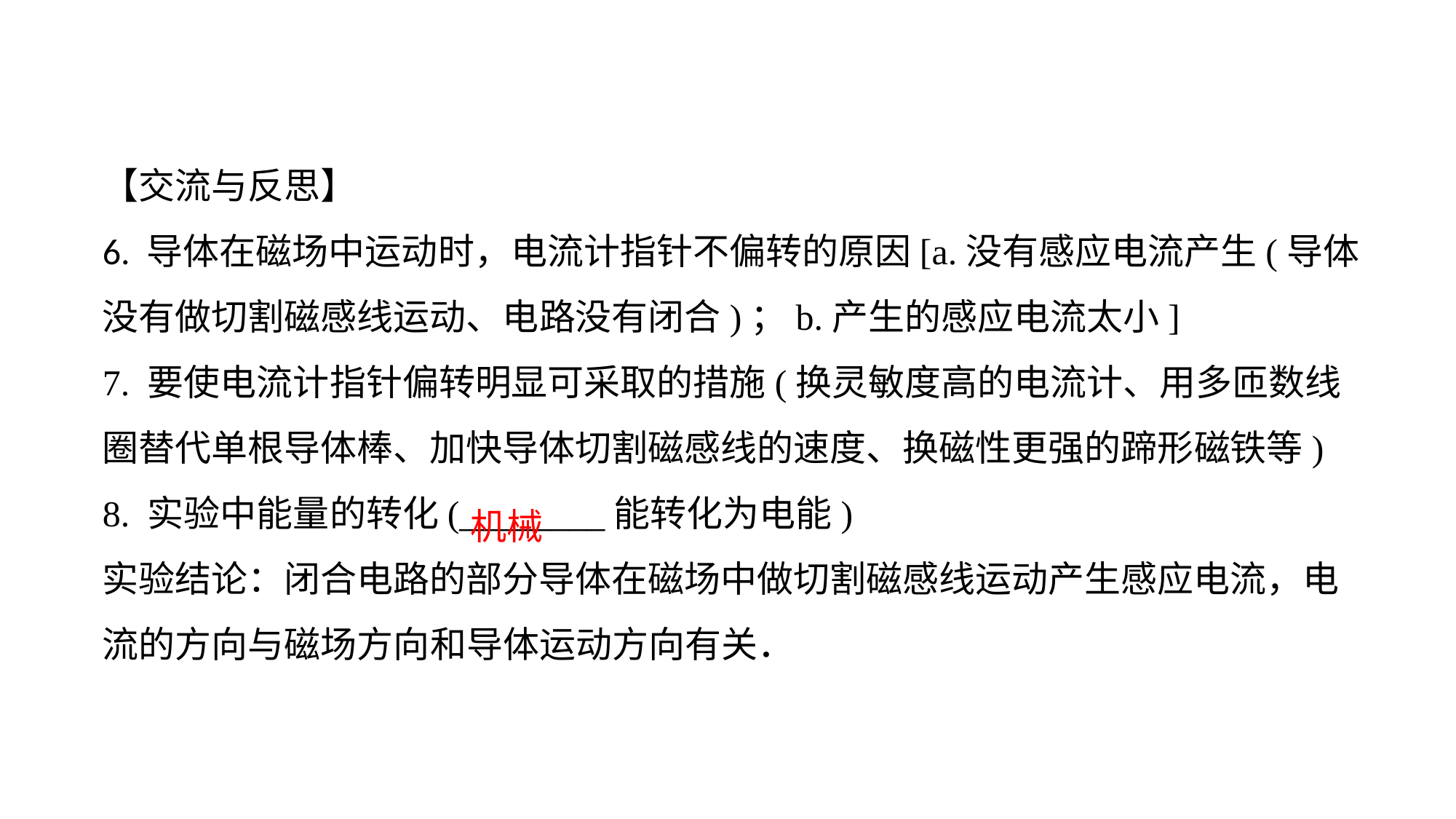

【交流与反思】6. 导体在磁场中运动时，电流计指针不偏转的原因[a.没有感应电流产生(导体没有做切割磁感线运动、电路没有闭合)；b.产生的感应电流太小]
7. 要使电流计指针偏转明显可采取的措施(换灵敏度高的电流计、用多匝数线圈替代单根导体棒、加快导体切割磁感线的速度、换磁性更强的蹄形磁铁等)8. 实验中能量的转化(________能转化为电能)实验结论：闭合电路的部分导体在磁场中做切割磁感线运动产生感应电流，电流的方向与磁场方向和导体运动方向有关．
机械